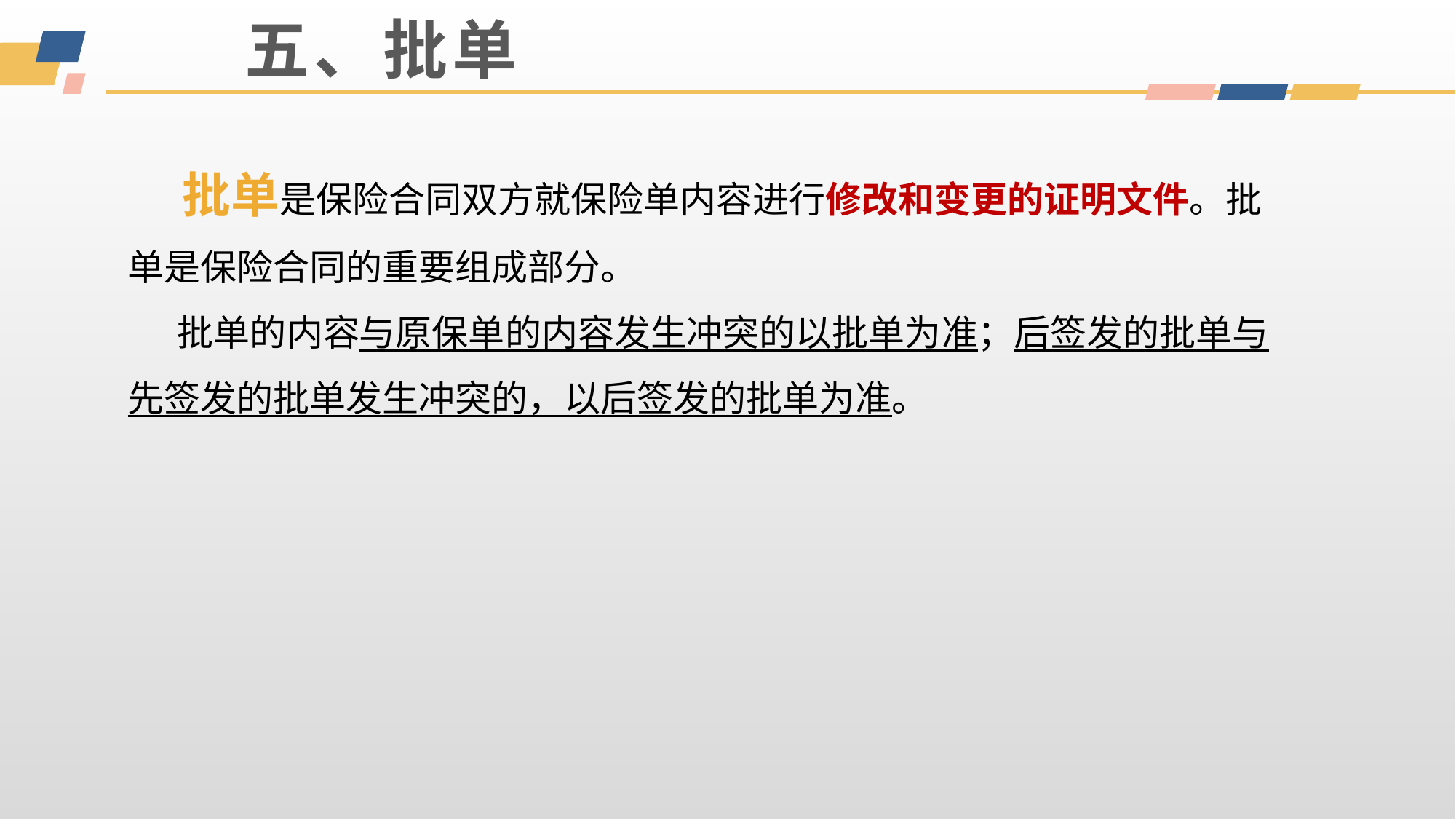

# 五、批单

　　批单是保险合同双方就保险单内容进行修改和变更的证明文件。批单是保险合同的重要组成部分。
     批单的内容与原保单的内容发生冲突的以批单为准；后签发的批单与先签发的批单发生冲突的，以后签发的批单为准。